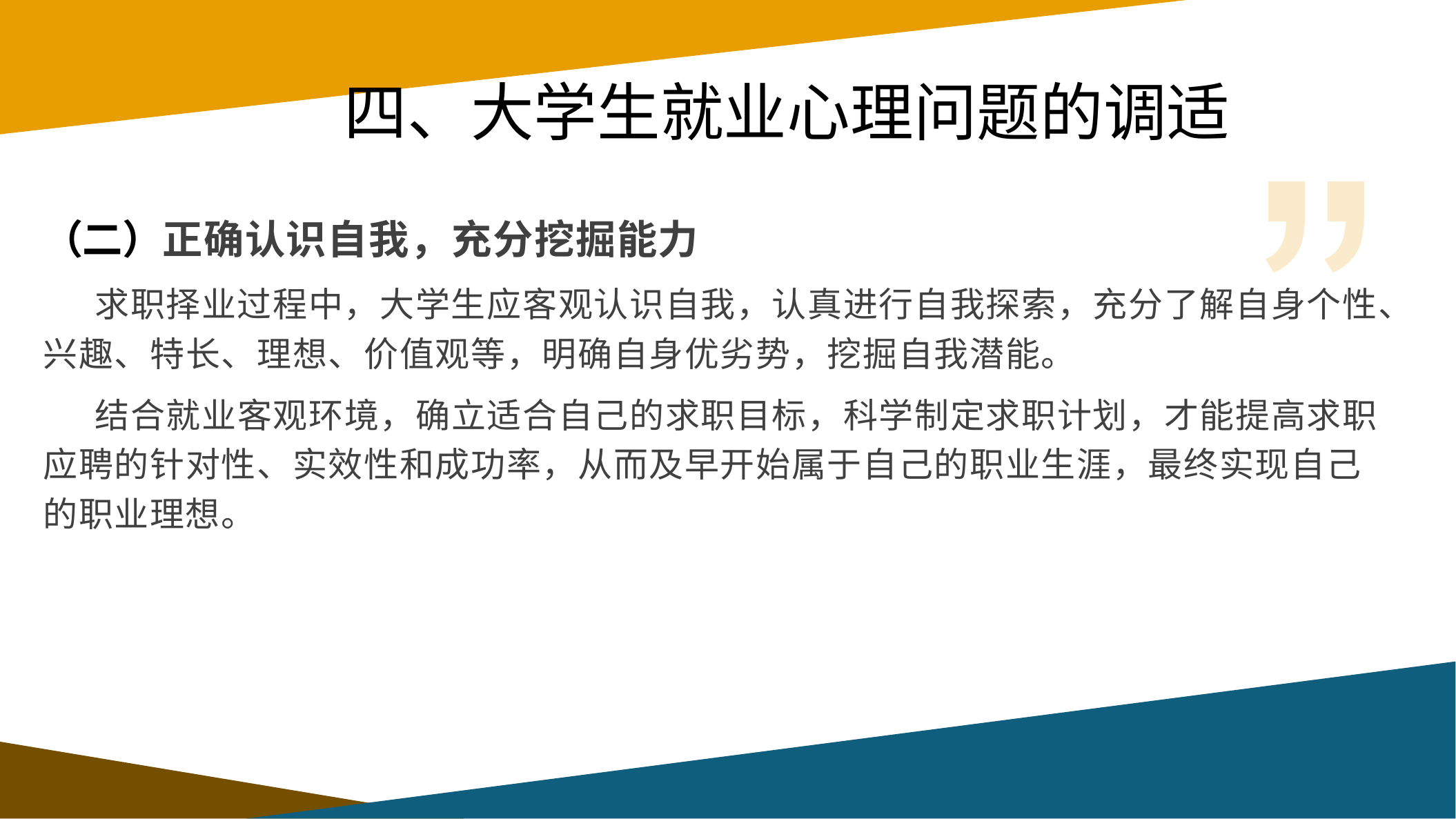

四、大学生就业心理问题的调适

（二）正确认识自我，充分挖掘能力
求职择业过程中，大学生应客观认识自我，认真进行自我探索，充分了解自身个性、兴趣、特长、理想、价值观等，明确自身优劣势，挖掘自我潜能。
结合就业客观环境，确立适合自己的求职目标，科学制定求职计划，才能提高求职应聘的针对性、实效性和成功率，从而及早开始属于自己的职业生涯，最终实现自己的职业理想。